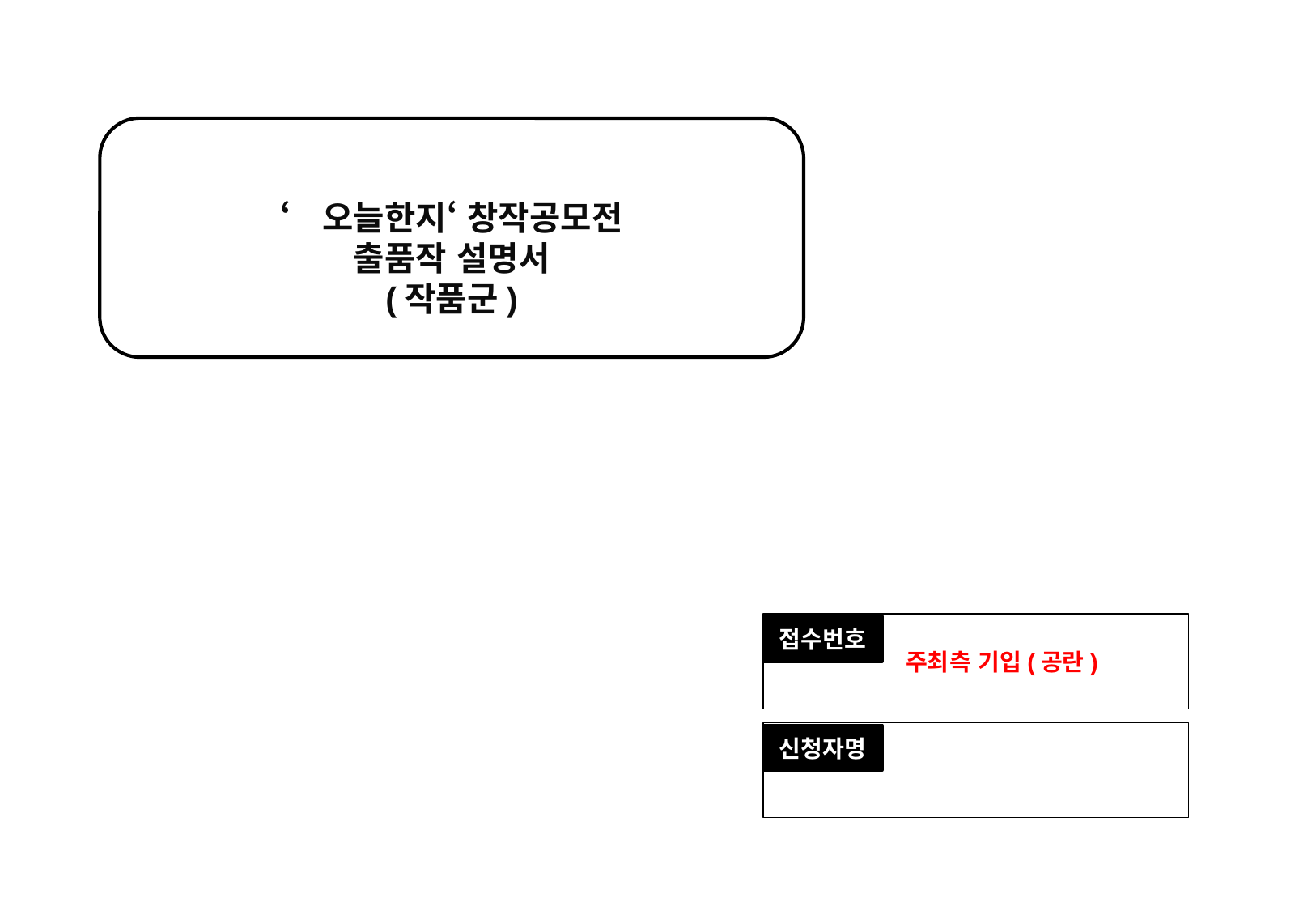

‘오늘한지‘ 창작공모전
출품작 설명서
(작품군)
       주최측 기입(공란)
접수번호

신청자명